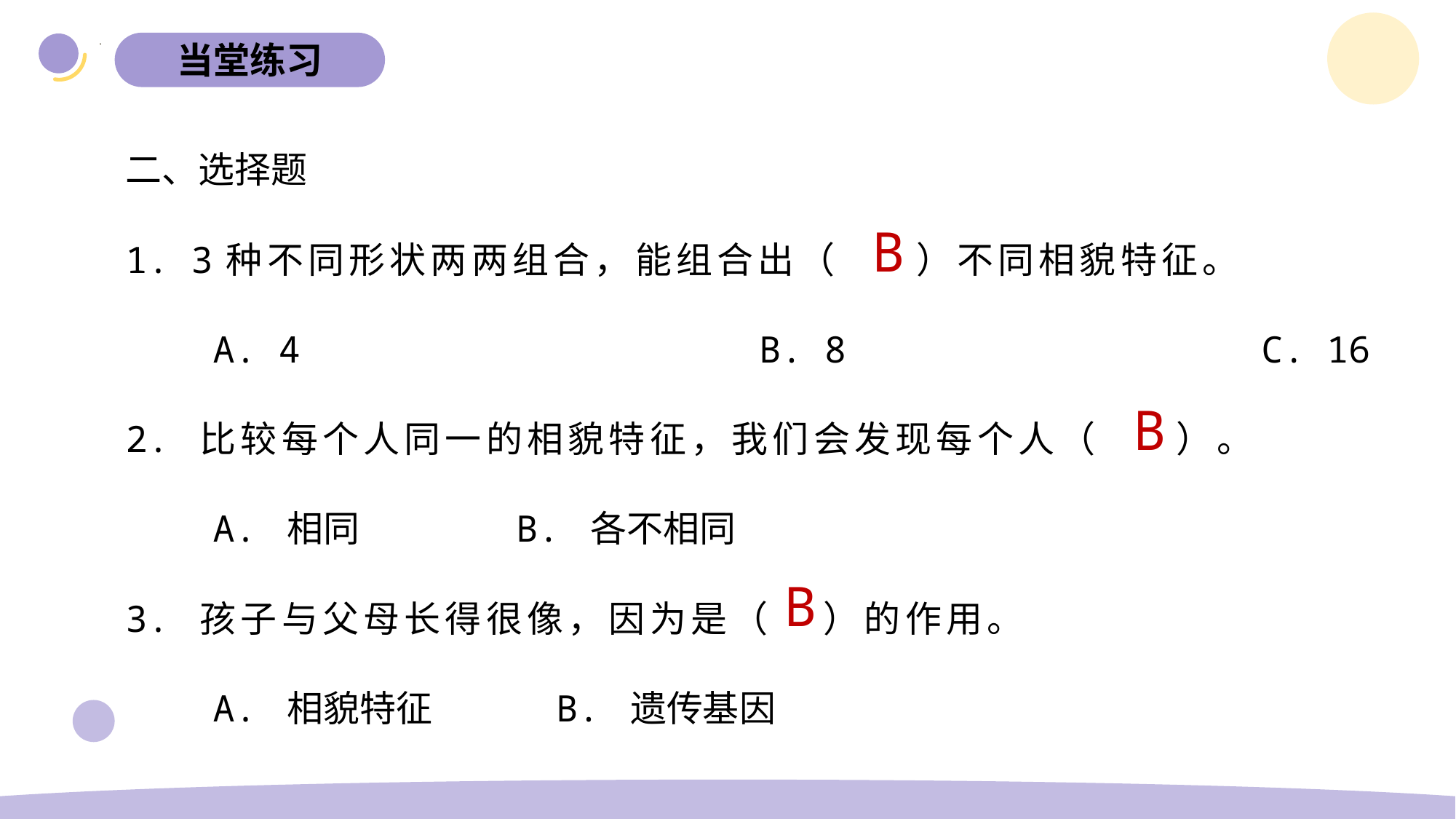

当堂练习

二、选择题
1. 3种不同形状两两组合，能组合出（      ）不同相貌特征。
    A. 4                     B. 8                   C. 16
2. 比较每个人同一的相貌特征，我们会发现每个人（      ）。
    A. 相同                  B. 各不相同
3. 孩子与父母长得很像，因为是（    ）的作用。
    A. 相貌特征              B. 遗传基因
B
B
B